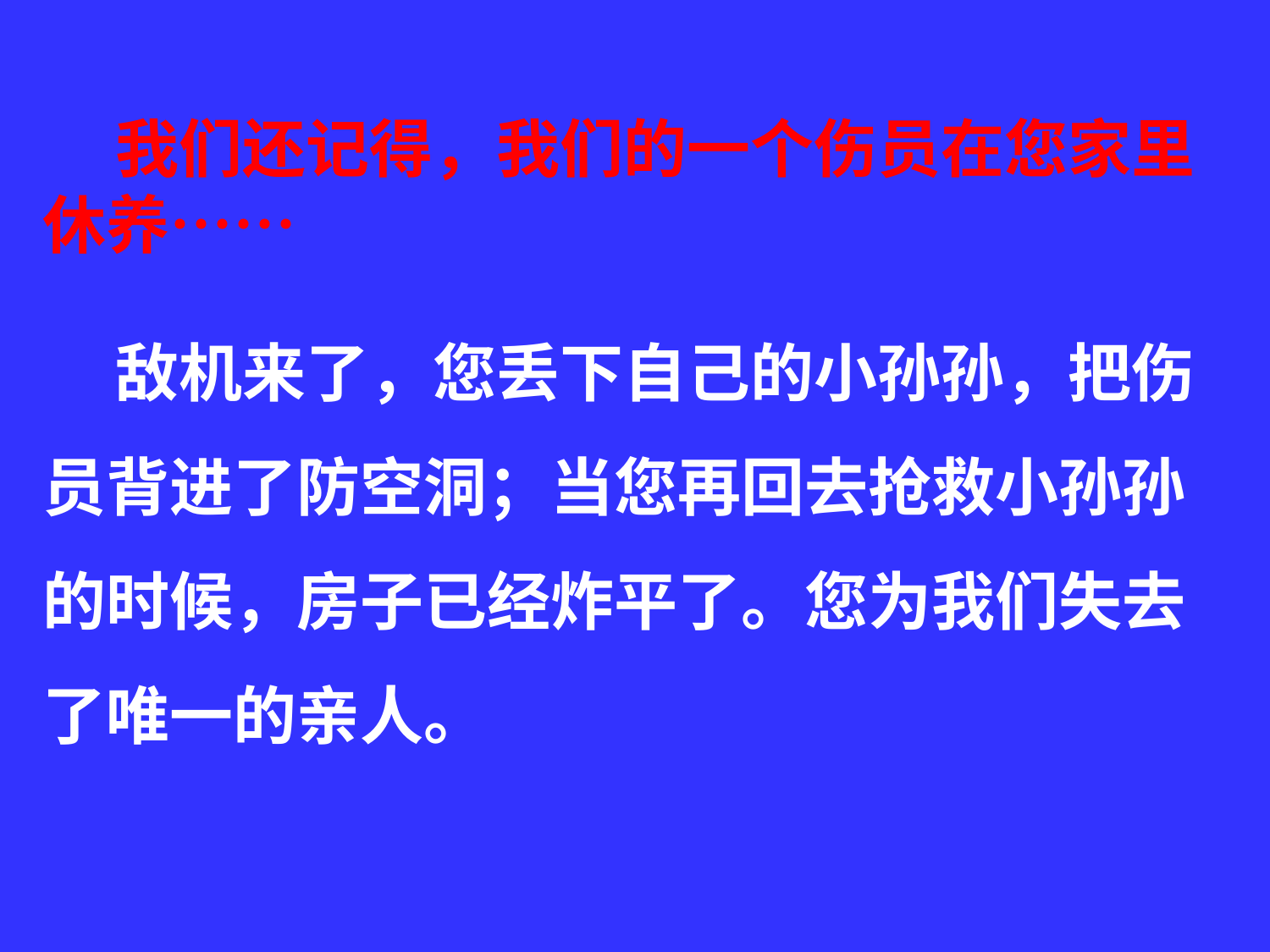

我们还记得，我们的一个伤员在您家里休养……

    敌机来了，您丢下自己的小孙孙，把伤员背进了防空洞；当您再回去抢救小孙孙的时候，房子已经炸平了。您为我们失去了唯一的亲人。